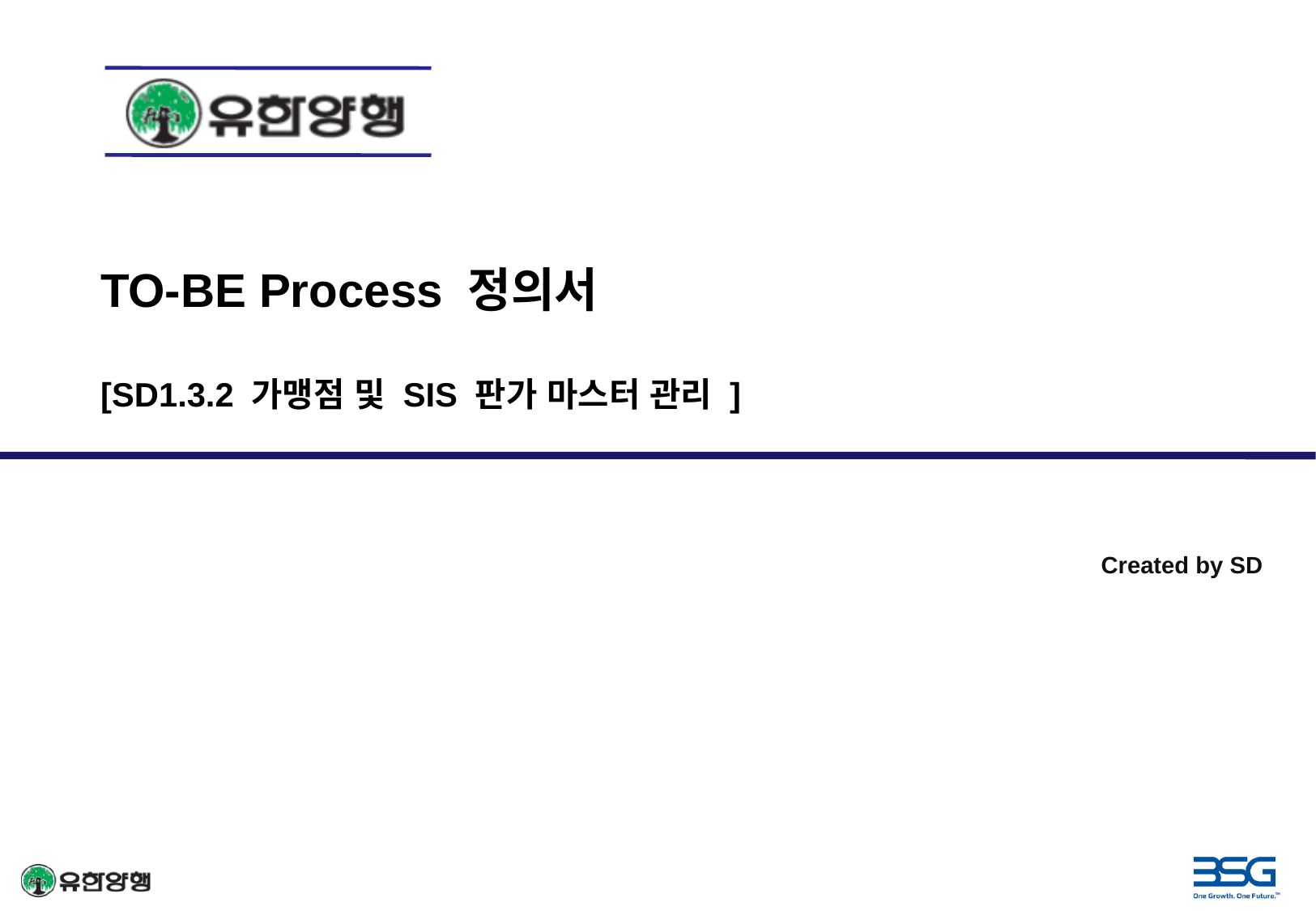

TO-BE Process 정의서
[SD1.3.2 가맹점 및 SIS 판가 마스터 관리 ]
Created by SD